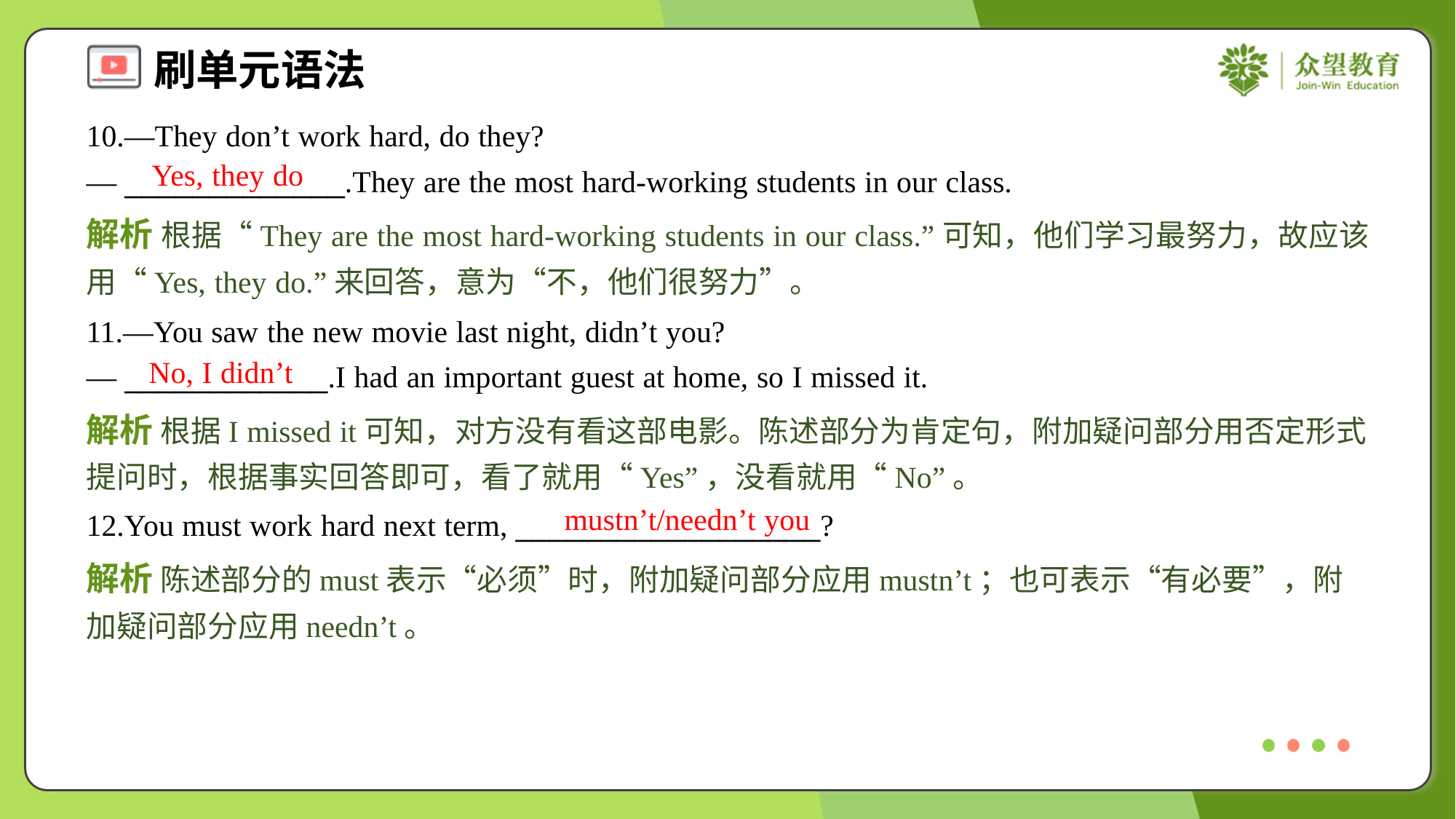

10.—They don’t work hard, do they?
— _____________.They are the most hard-working students in our class.
Yes, they do
解析 根据“They are the most hard-working students in our class.”可知，他们学习最努力，故应该用“Yes, they do.”来回答，意为“不，他们很努力”。
11.—You saw the new movie last night, didn’t you?
— ____________.I had an important guest at home, so I missed it.
No, I didn’t
解析 根据I missed it可知，对方没有看这部电影。陈述部分为肯定句，附加疑问部分用否定形式提问时，根据事实回答即可，看了就用“Yes”，没看就用“No”。
mustn’t/needn’t you
12.You must work hard next term, __________________?
解析 陈述部分的must表示“必须”时，附加疑问部分应用mustn’t；也可表示“有必要”，附加疑问部分应用needn’t。